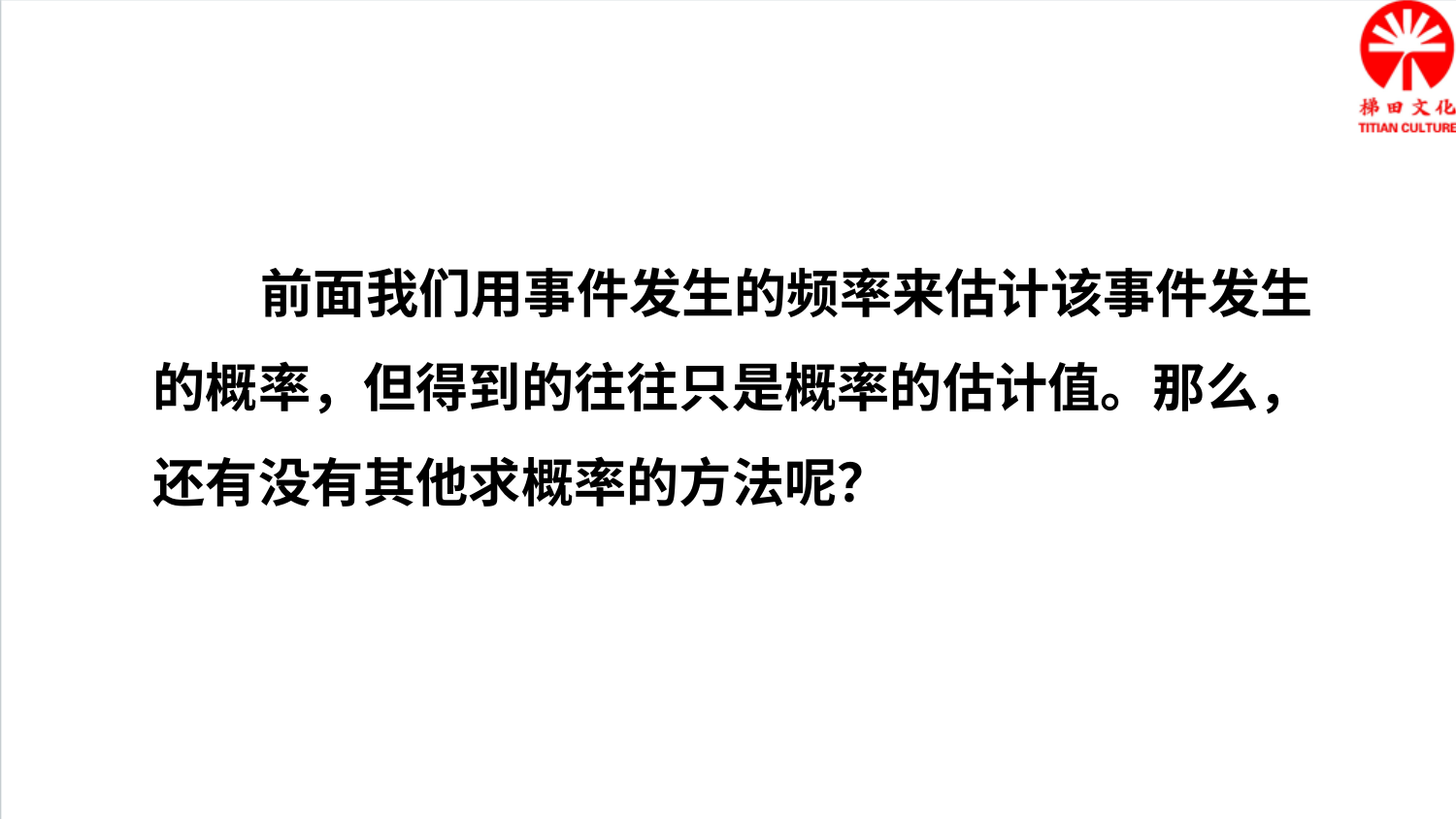

前面我们用事件发生的频率来估计该事件发生的概率，但得到的往往只是概率的估计值。那么，还有没有其他求概率的方法呢？